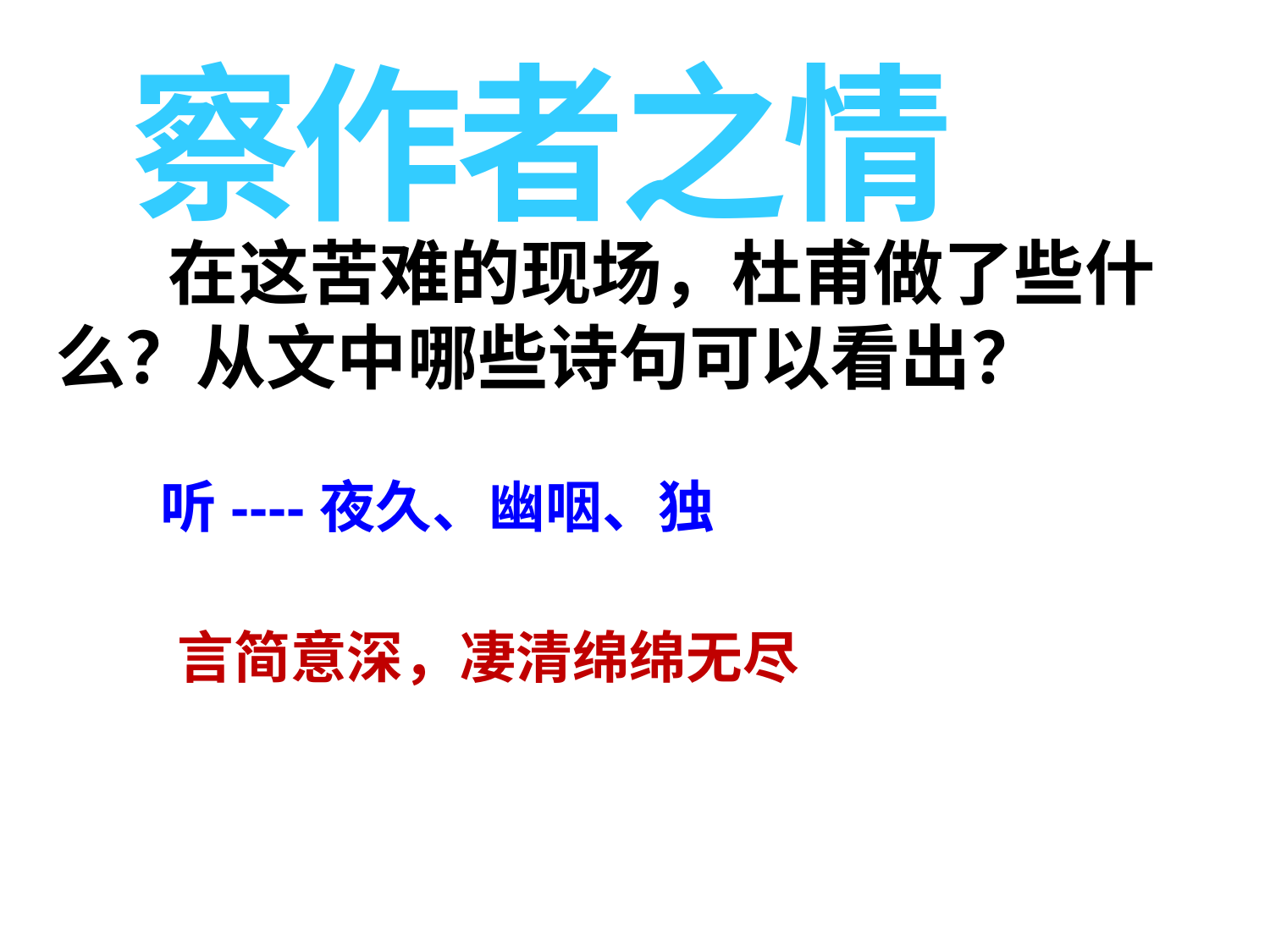

察作者之情
# 在这苦难的现场，杜甫做了些什么？从文中哪些诗句可以看出？
听----夜久、幽咽、独
言简意深，凄清绵绵无尽